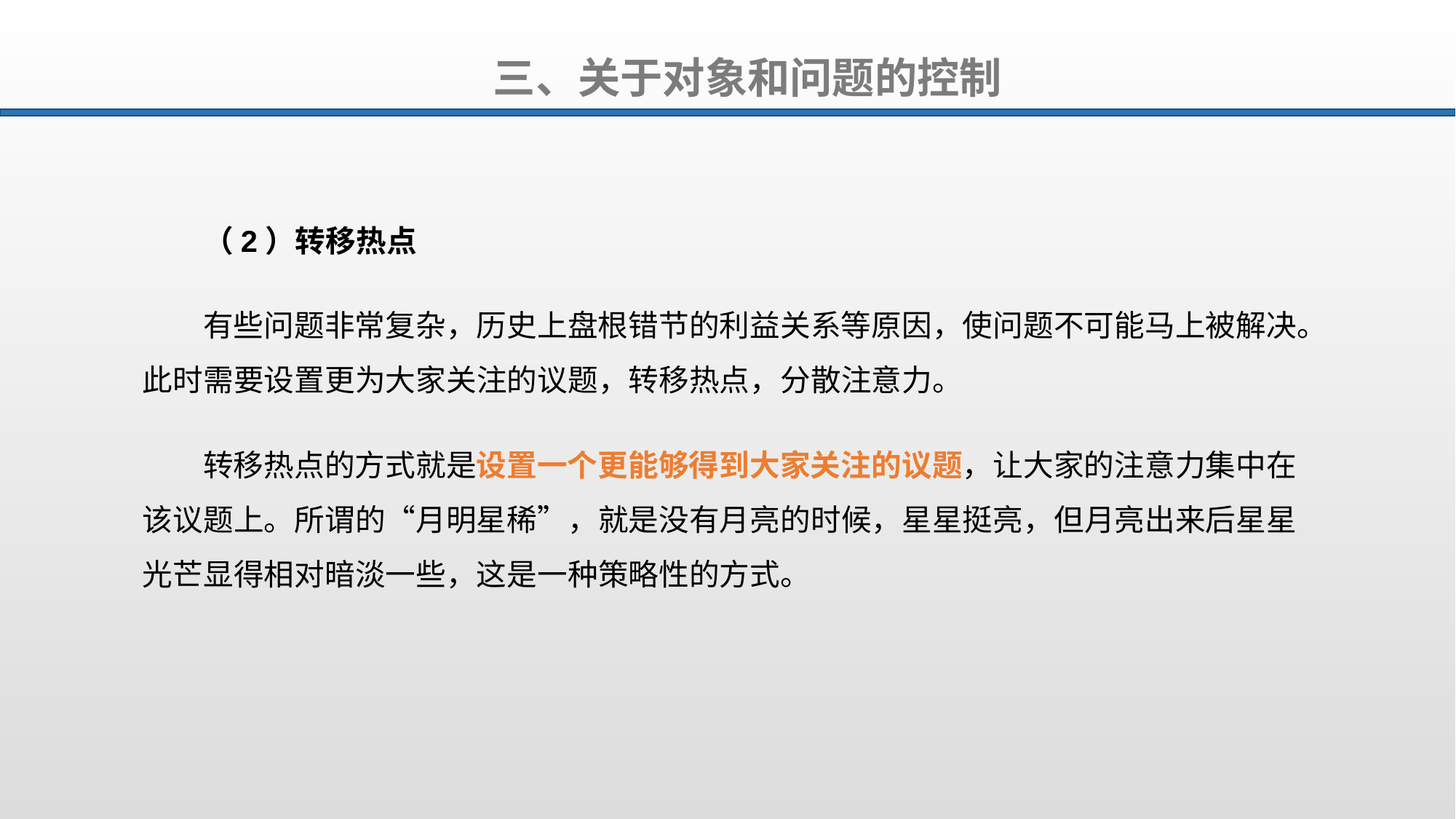

三、关于对象和问题的控制

（2）转移热点
有些问题非常复杂，历史上盘根错节的利益关系等原因，使问题不可能马上被解决。此时需要设置更为大家关注的议题，转移热点，分散注意力。
转移热点的方式就是设置一个更能够得到大家关注的议题，让大家的注意力集中在该议题上。所谓的“月明星稀”，就是没有月亮的时候，星星挺亮，但月亮出来后星星光芒显得相对暗淡一些，这是一种策略性的方式。